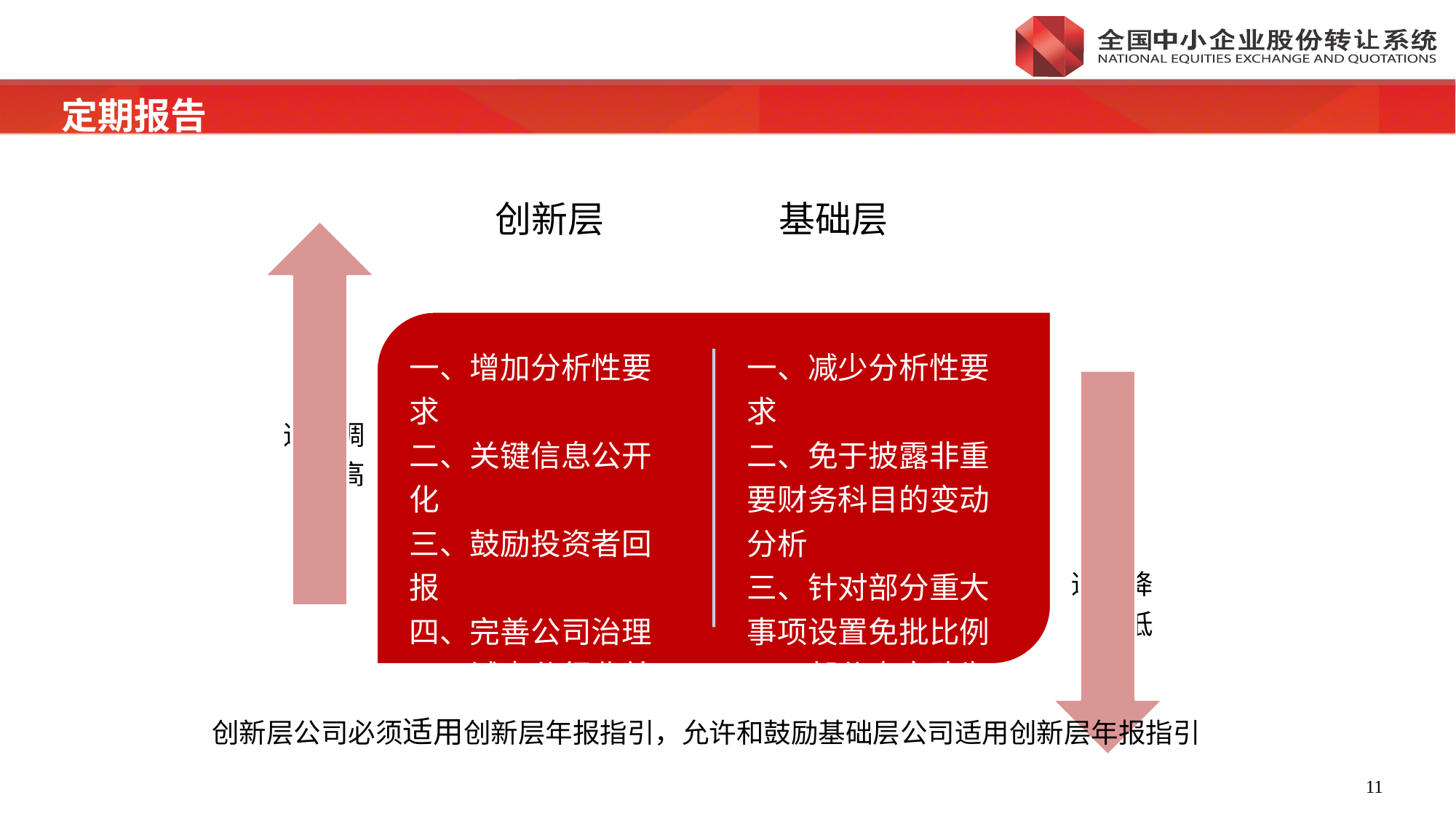

定期报告
创新层
基础层
四、完善公司治理
一、减少分析性要求
创新层公司必须适用创新层年报指引，允许和鼓励基础层公司适用创新层年报指引